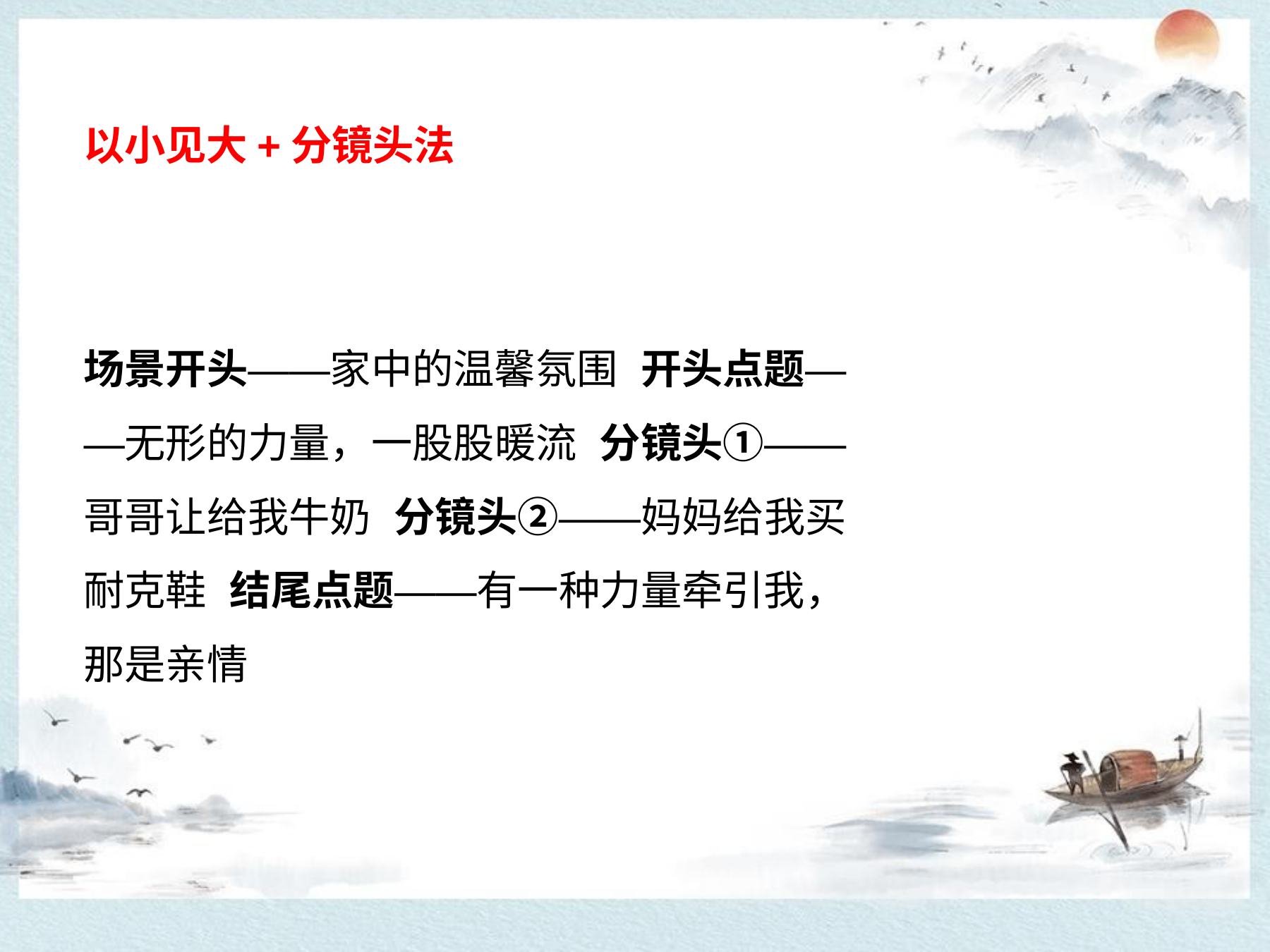

# 以小见大+分镜头法
场景开头——家中的温馨氛围  开头点题——无形的力量，一股股暖流  分镜头①——哥哥让给我牛奶  分镜头②——妈妈给我买耐克鞋  结尾点题——有一种力量牵引我，那是亲情